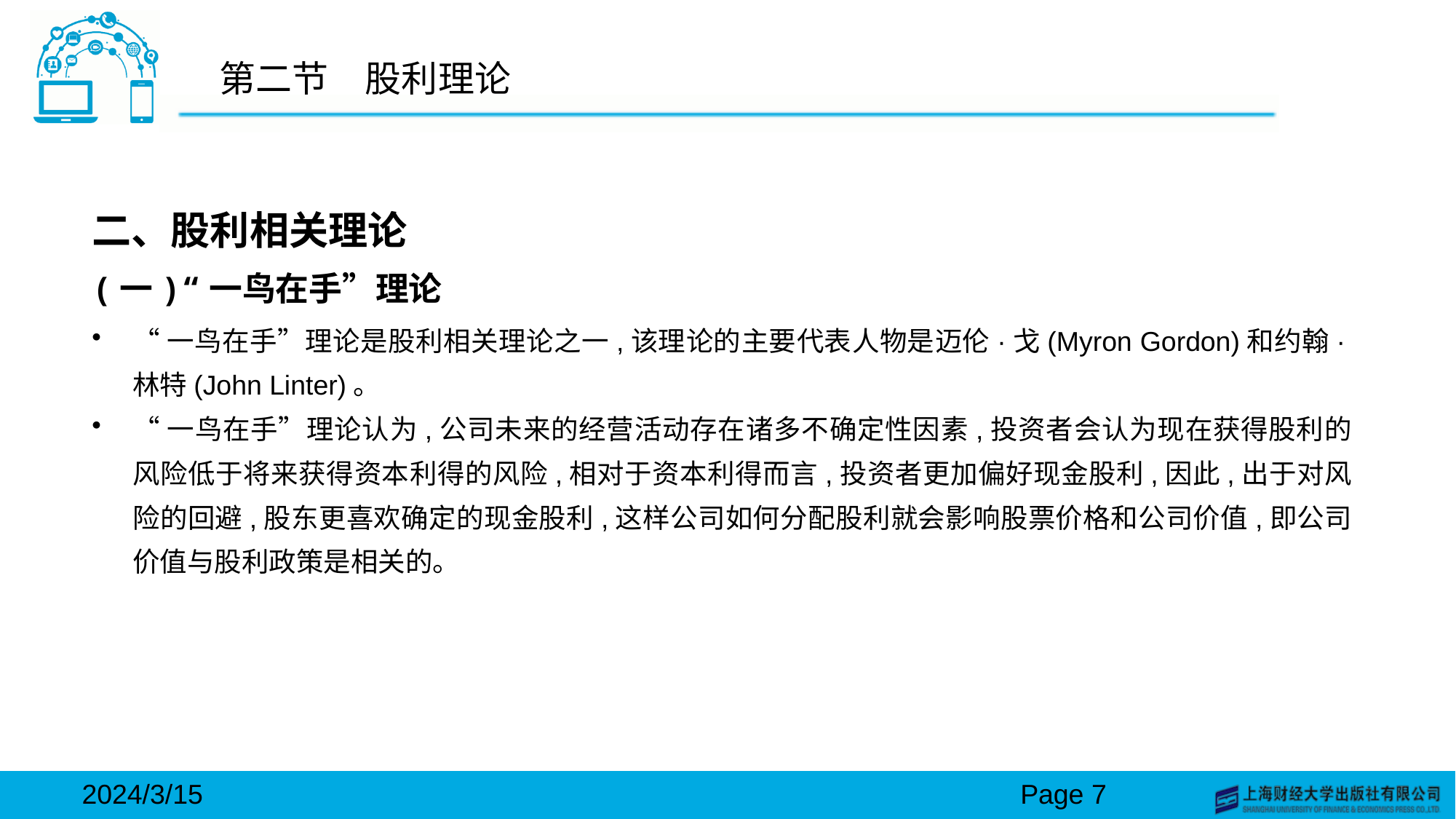

# 第二节　股利理论
二、股利相关理论
(一)“一鸟在手”理论
“一鸟在手”理论是股利相关理论之一,该理论的主要代表人物是迈伦·戈(Myron Gordon)和约翰·林特(John Linter)。
“一鸟在手”理论认为,公司未来的经营活动存在诸多不确定性因素,投资者会认为现在获得股利的风险低于将来获得资本利得的风险,相对于资本利得而言,投资者更加偏好现金股利,因此,出于对风险的回避,股东更喜欢确定的现金股利,这样公司如何分配股利就会影响股票价格和公司价值,即公司价值与股利政策是相关的。

2024/3/15
Page 7